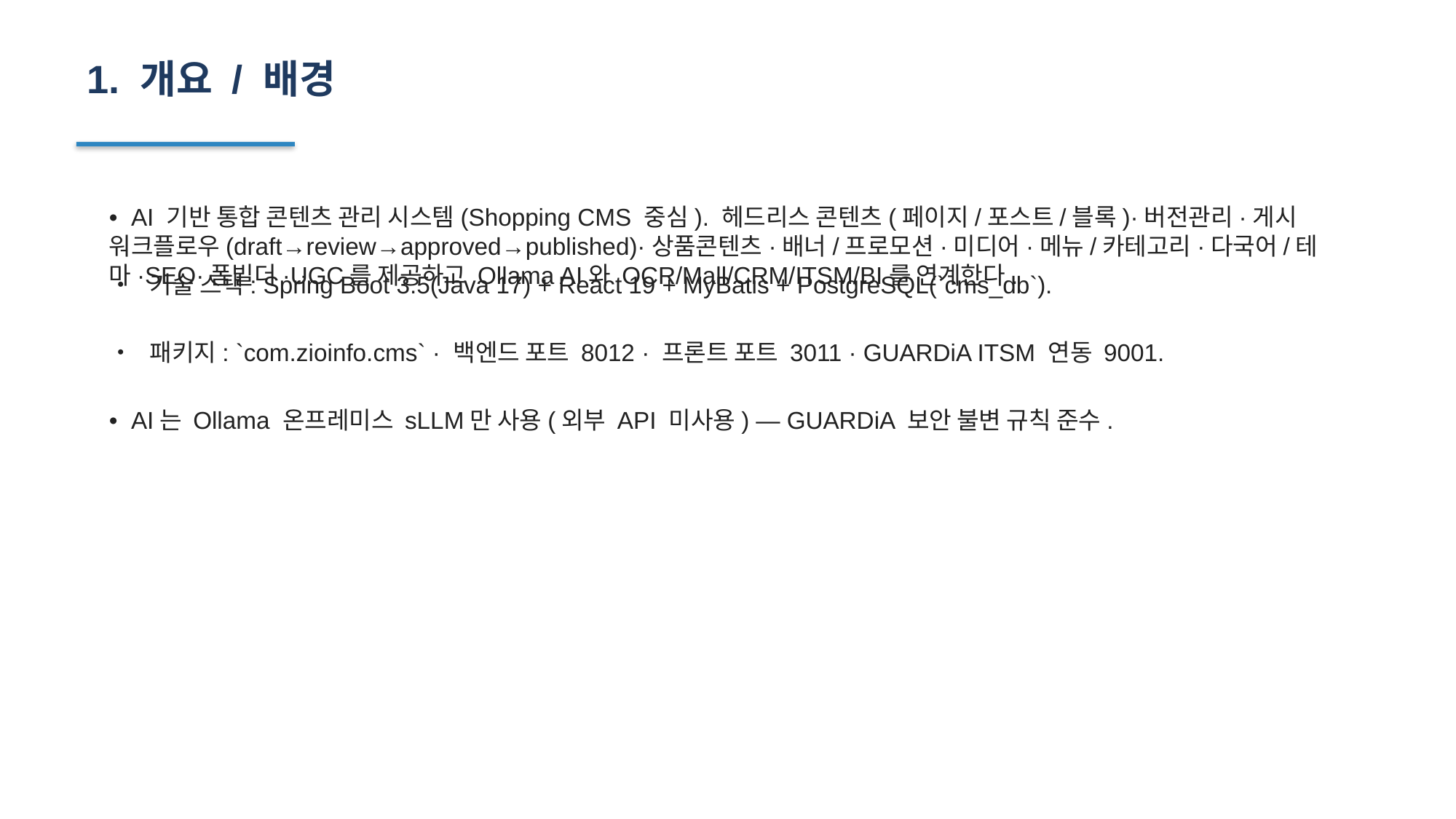

1. 개요 / 배경

•  AI 기반 통합 콘텐츠 관리 시스템(Shopping CMS 중심). 헤드리스 콘텐츠(페이지/포스트/블록)·버전관리·게시 워크플로우(draft→review→approved→published)·상품콘텐츠·배너/프로모션·미디어·메뉴/카테고리·다국어/테마·SEO·폼빌더·UGC를 제공하고 Ollama AI와 OCR/Mall/CRM/ITSM/BI를 연계한다.
•  기술 스택: Spring Boot 3.5(Java 17) + React 19 + MyBatis + PostgreSQL(`cms_db`).
•  패키지: `com.zioinfo.cms` · 백엔드 포트 8012 · 프론트 포트 3011 · GUARDiA ITSM 연동 9001.
•  AI는 Ollama 온프레미스 sLLM만 사용(외부 API 미사용) — GUARDiA 보안 불변 규칙 준수.